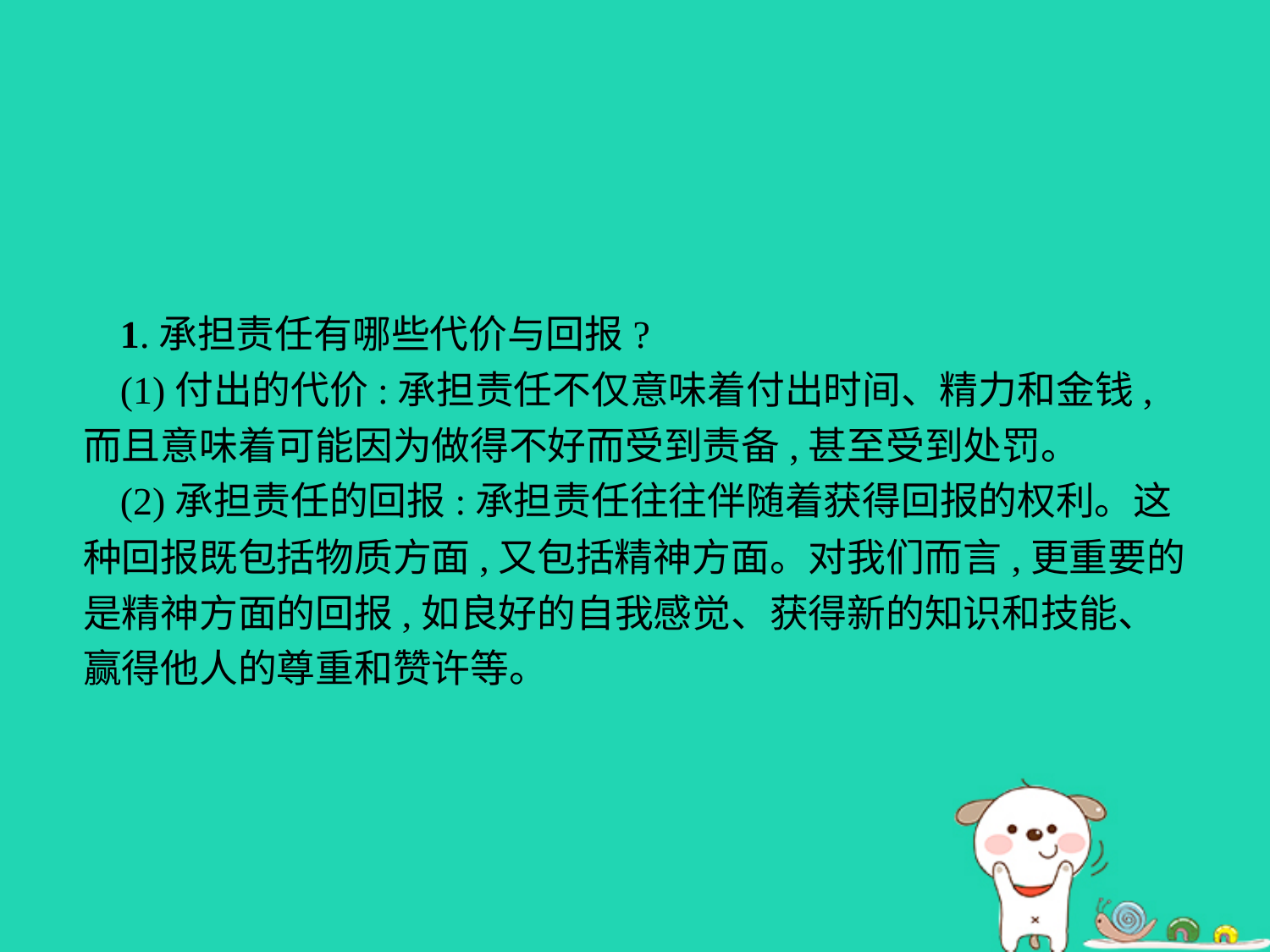

1.承担责任有哪些代价与回报?
(1)付出的代价:承担责任不仅意味着付出时间、精力和金钱,而且意味着可能因为做得不好而受到责备,甚至受到处罚。
(2)承担责任的回报:承担责任往往伴随着获得回报的权利。这种回报既包括物质方面,又包括精神方面。对我们而言,更重要的是精神方面的回报,如良好的自我感觉、获得新的知识和技能、赢得他人的尊重和赞许等。